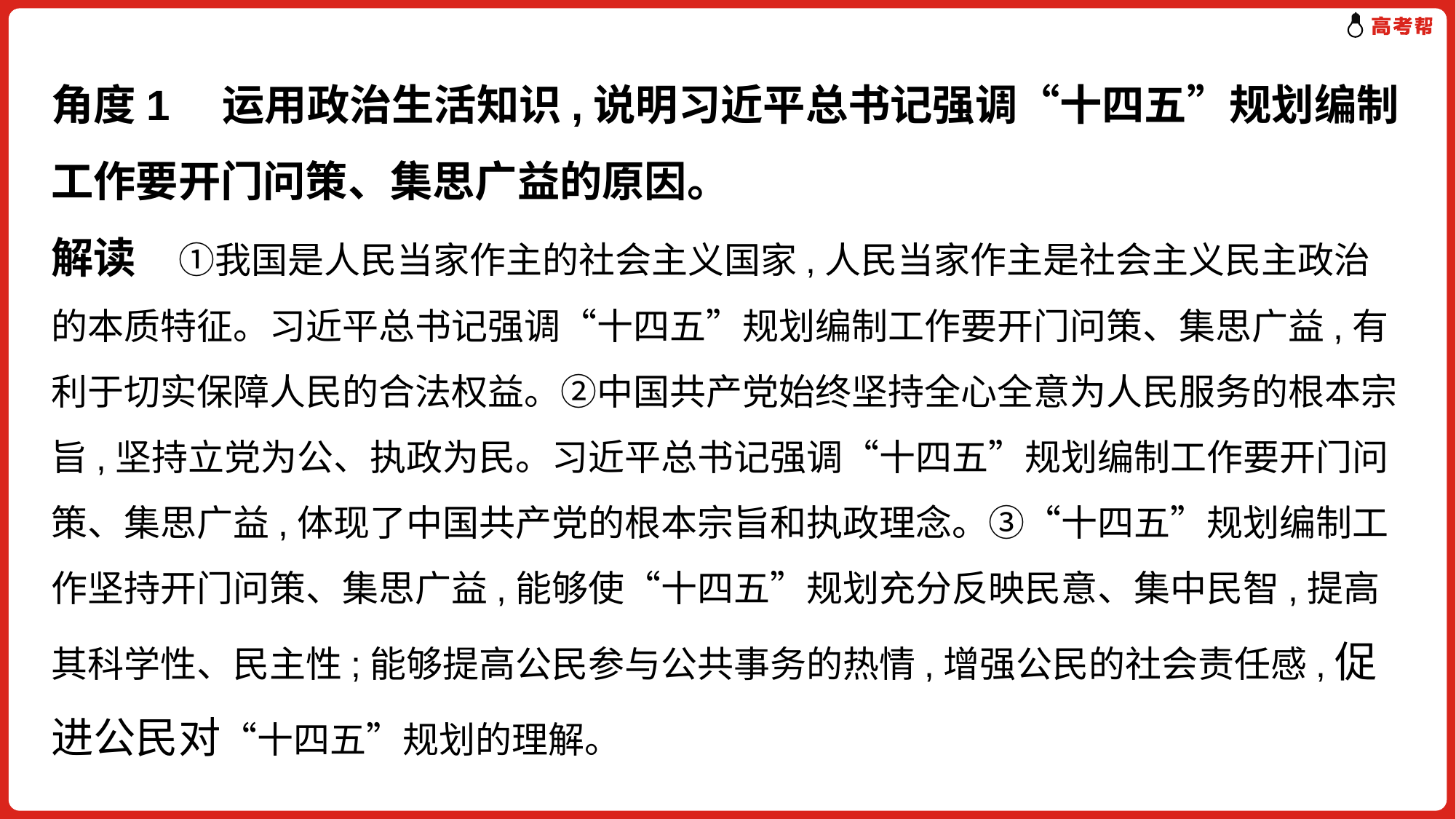

# 角度1　运用政治生活知识,说明习近平总书记强调“十四五”规划编制工作要开门问策、集思广益的原因。 解读　①我国是人民当家作主的社会主义国家,人民当家作主是社会主义民主政治的本质特征。习近平总书记强调“十四五”规划编制工作要开门问策、集思广益,有利于切实保障人民的合法权益。②中国共产党始终坚持全心全意为人民服务的根本宗旨,坚持立党为公、执政为民。习近平总书记强调“十四五”规划编制工作要开门问策、集思广益,体现了中国共产党的根本宗旨和执政理念。③“十四五”规划编制工作坚持开门问策、集思广益,能够使“十四五”规划充分反映民意、集中民智,提高其科学性、民主性;能够提高公民参与公共事务的热情,增强公民的社会责任感,促进公民对“十四五”规划的理解。